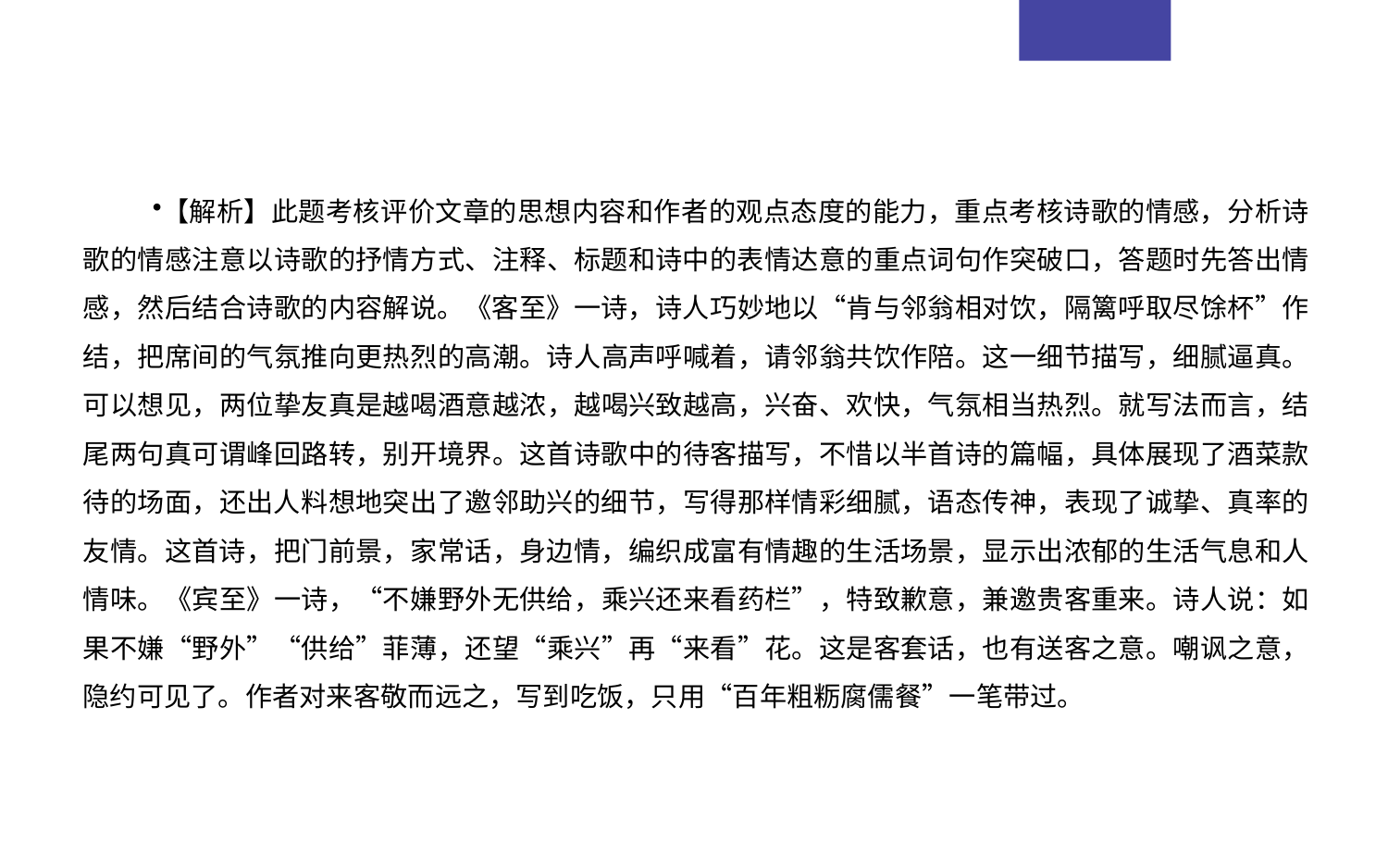

【解析】此题考核评价文章的思想内容和作者的观点态度的能力，重点考核诗歌的情感，分析诗歌的情感注意以诗歌的抒情方式、注释、标题和诗中的表情达意的重点词句作突破口，答题时先答出情感，然后结合诗歌的内容解说。《客至》一诗，诗人巧妙地以“肯与邻翁相对饮，隔篱呼取尽馀杯”作结，把席间的气氛推向更热烈的高潮。诗人高声呼喊着，请邻翁共饮作陪。这一细节描写，细腻逼真。可以想见，两位挚友真是越喝酒意越浓，越喝兴致越高，兴奋、欢快，气氛相当热烈。就写法而言，结尾两句真可谓峰回路转，别开境界。这首诗歌中的待客描写，不惜以半首诗的篇幅，具体展现了酒菜款待的场面，还出人料想地突出了邀邻助兴的细节，写得那样情彩细腻，语态传神，表现了诚挚、真率的友情。这首诗，把门前景，家常话，身边情，编织成富有情趣的生活场景，显示出浓郁的生活气息和人情味。《宾至》一诗，“不嫌野外无供给，乘兴还来看药栏”，特致歉意，兼邀贵客重来。诗人说：如果不嫌“野外”“供给”菲薄，还望“乘兴”再“来看”花。这是客套话，也有送客之意。嘲讽之意，隐约可见了。作者对来客敬而远之，写到吃饭，只用“百年粗粝腐儒餐”一笔带过。